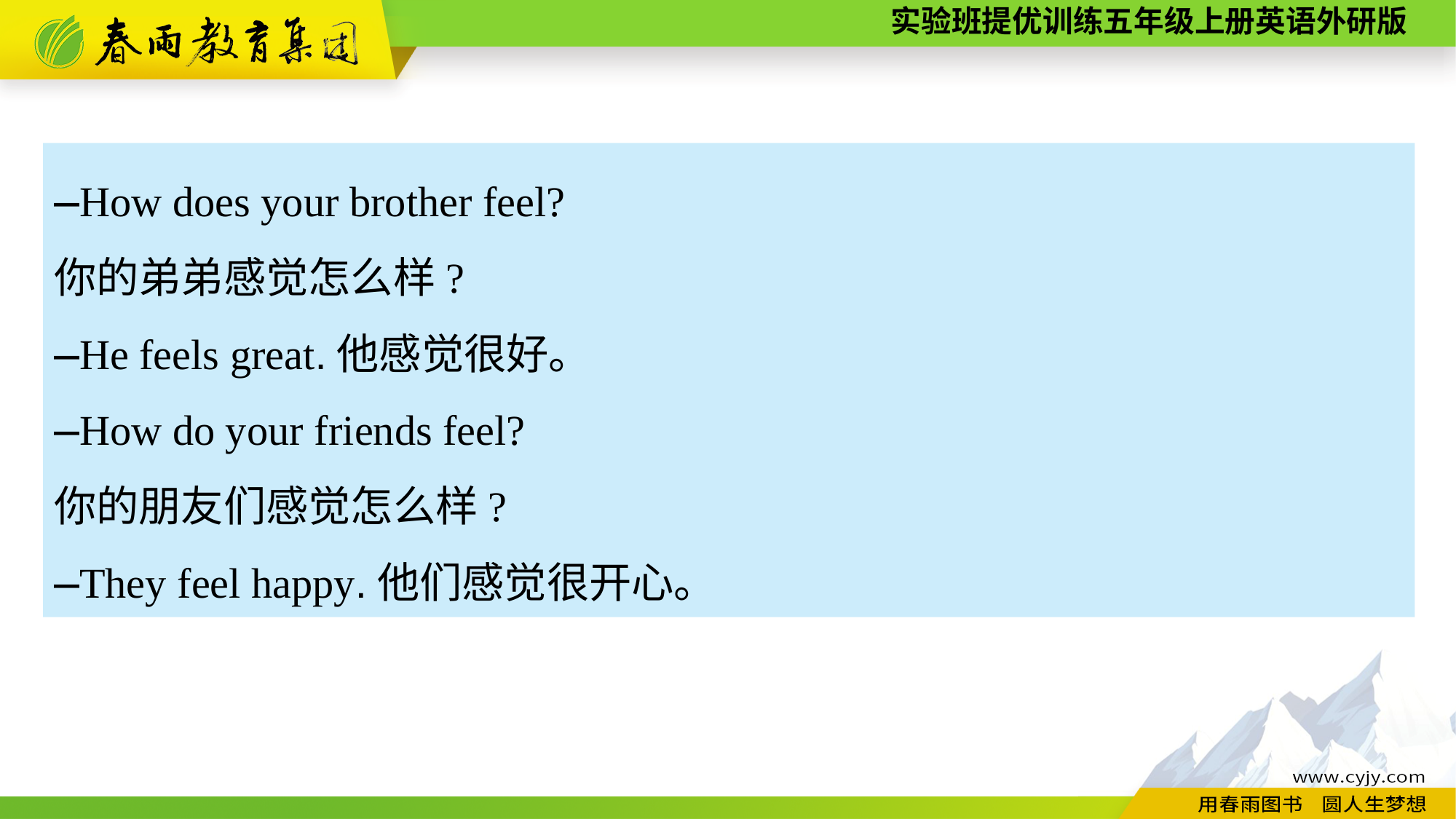

—How does your brother feel?
你的弟弟感觉怎么样?
—He feels great.他感觉很好。
—How do your friends feel?
你的朋友们感觉怎么样?
—They feel happy.他们感觉很开心。